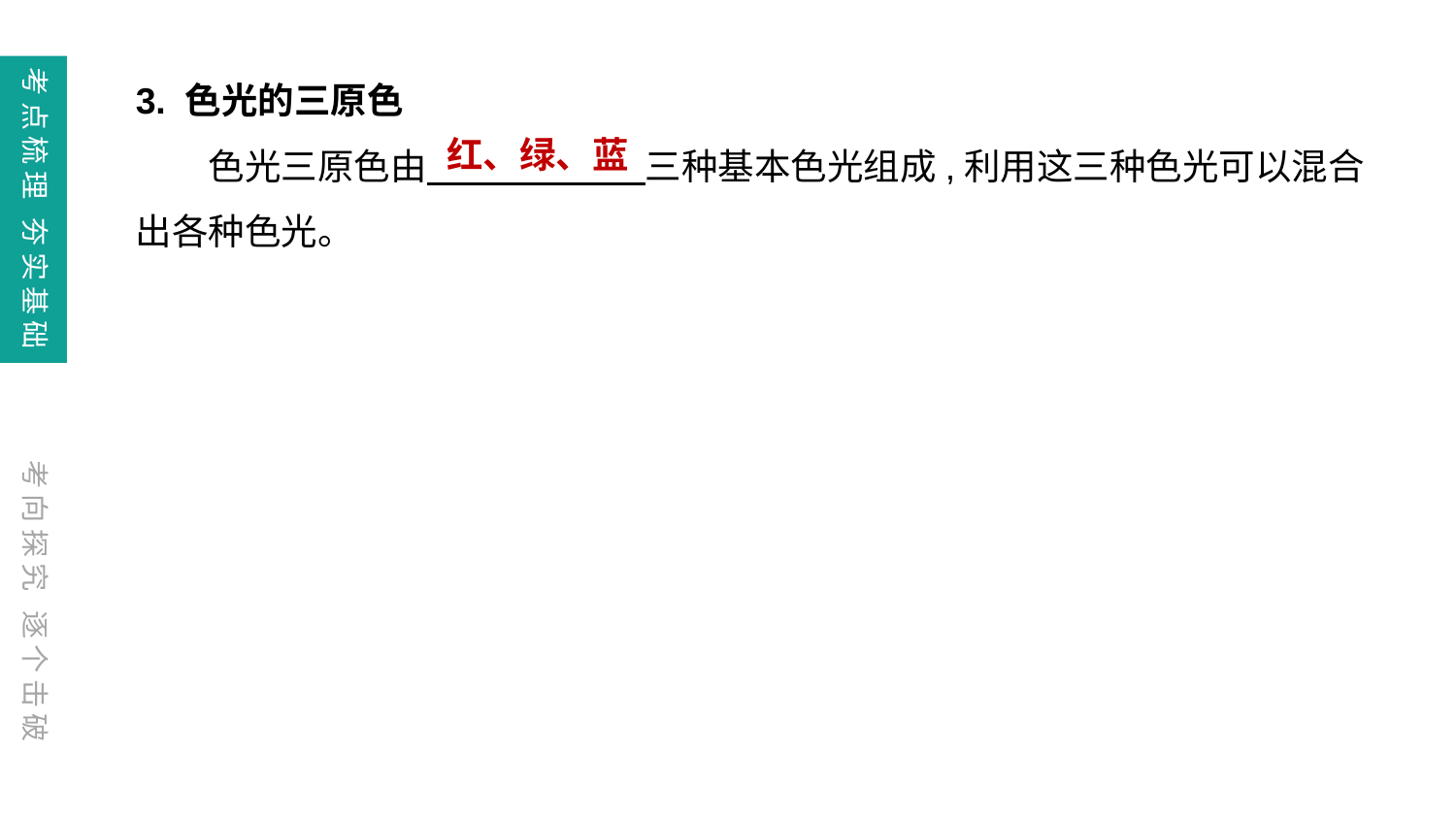

3. 色光的三原色
　　色光三原色由　　　　　　三种基本色光组成,利用这三种色光可以混合出各种色光。

考点梳理 夯实基础
红、绿、蓝
考向探究 逐个击破